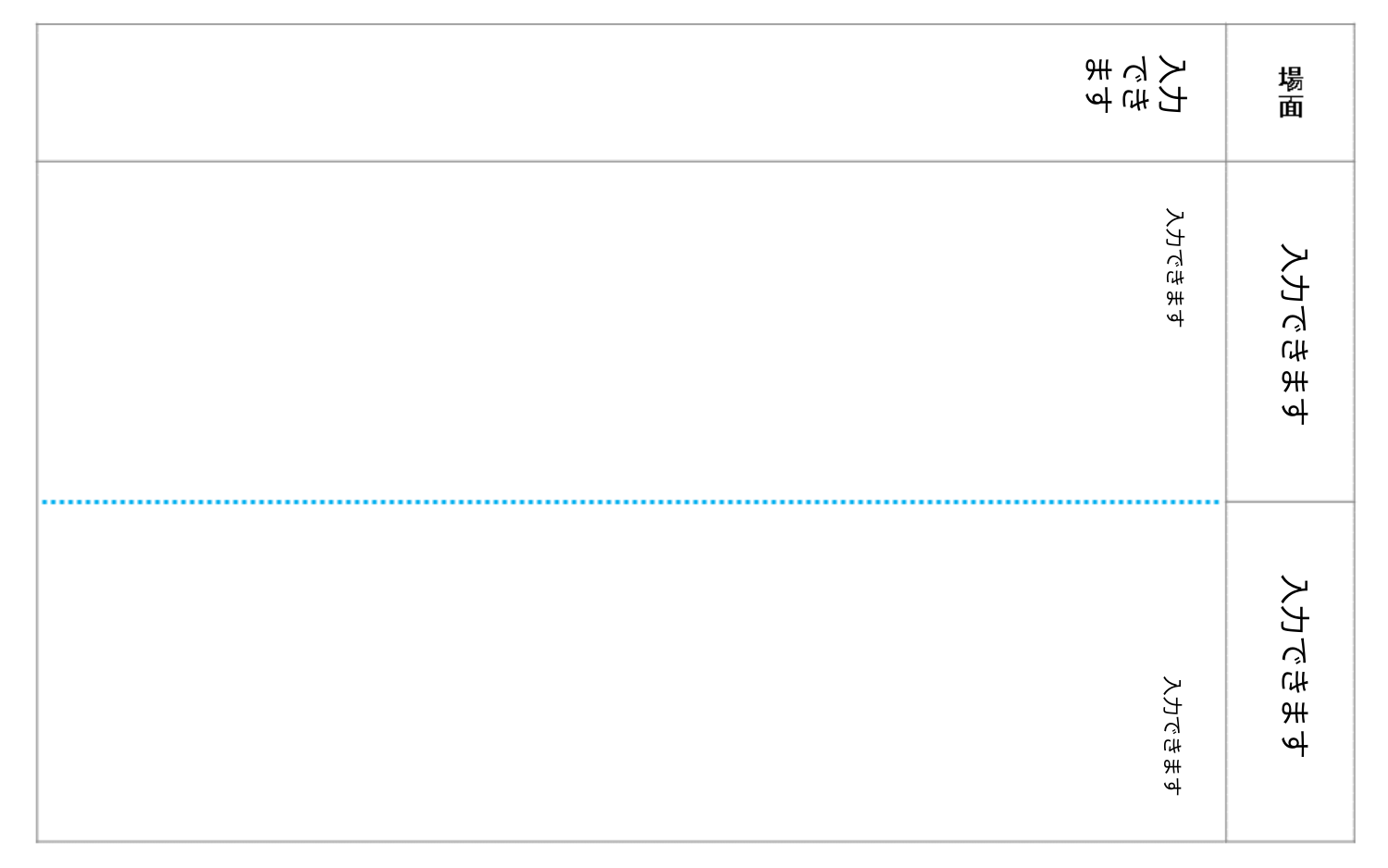

入力できます
入力できます
入力できます
入力できます
入力できます
入力できます
入力できます
入力できます
入力できます
入力できます